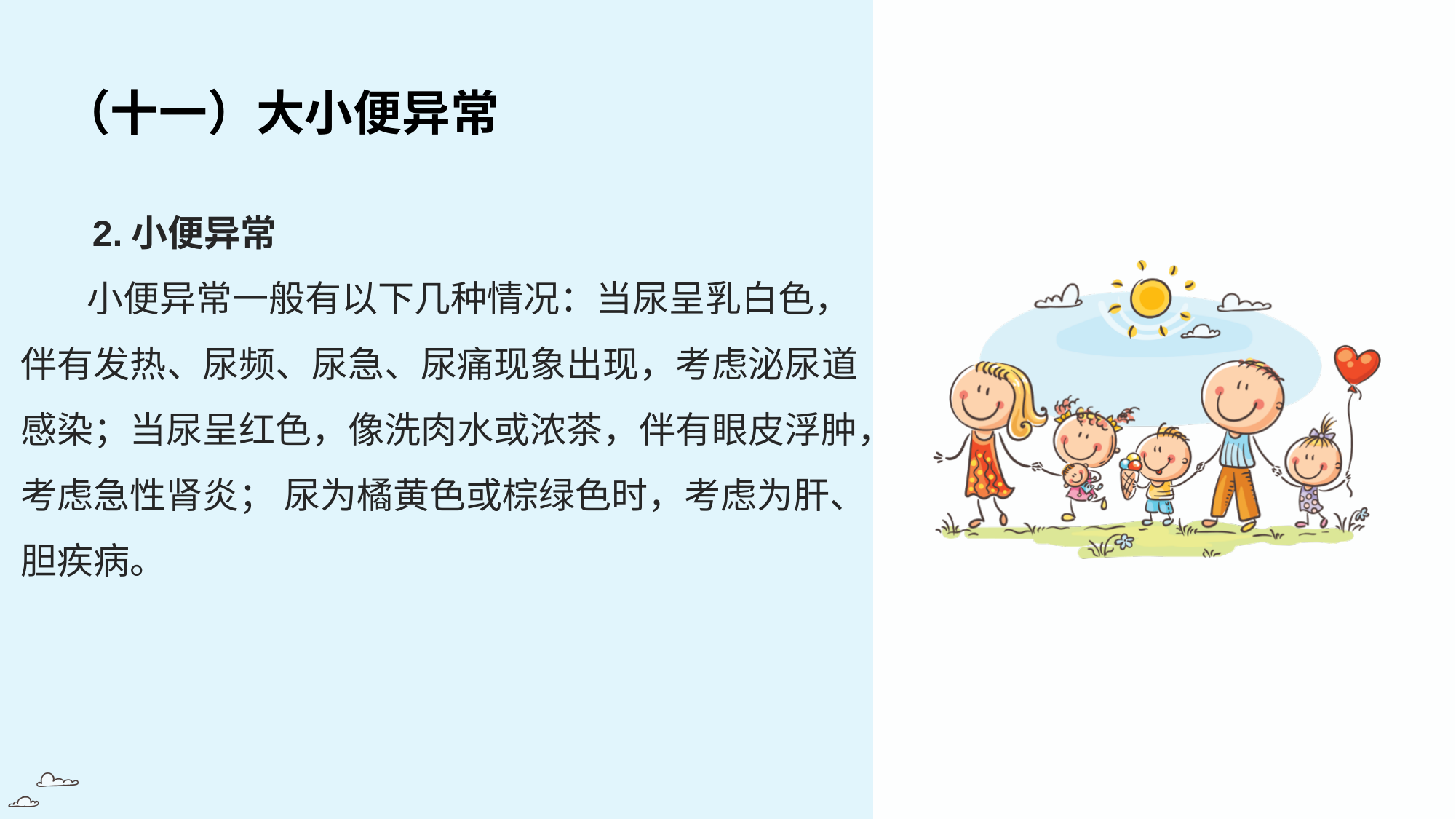

（十一）大小便异常
       2.小便异常
       小便异常一般有以下几种情况：当尿呈乳白色，伴有发热、尿频、尿急、尿痛现象出现，考虑泌尿道感染；当尿呈红色，像洗肉水或浓茶，伴有眼皮浮肿，考虑急性肾炎； 尿为橘黄色或棕绿色时，考虑为肝、胆疾病。